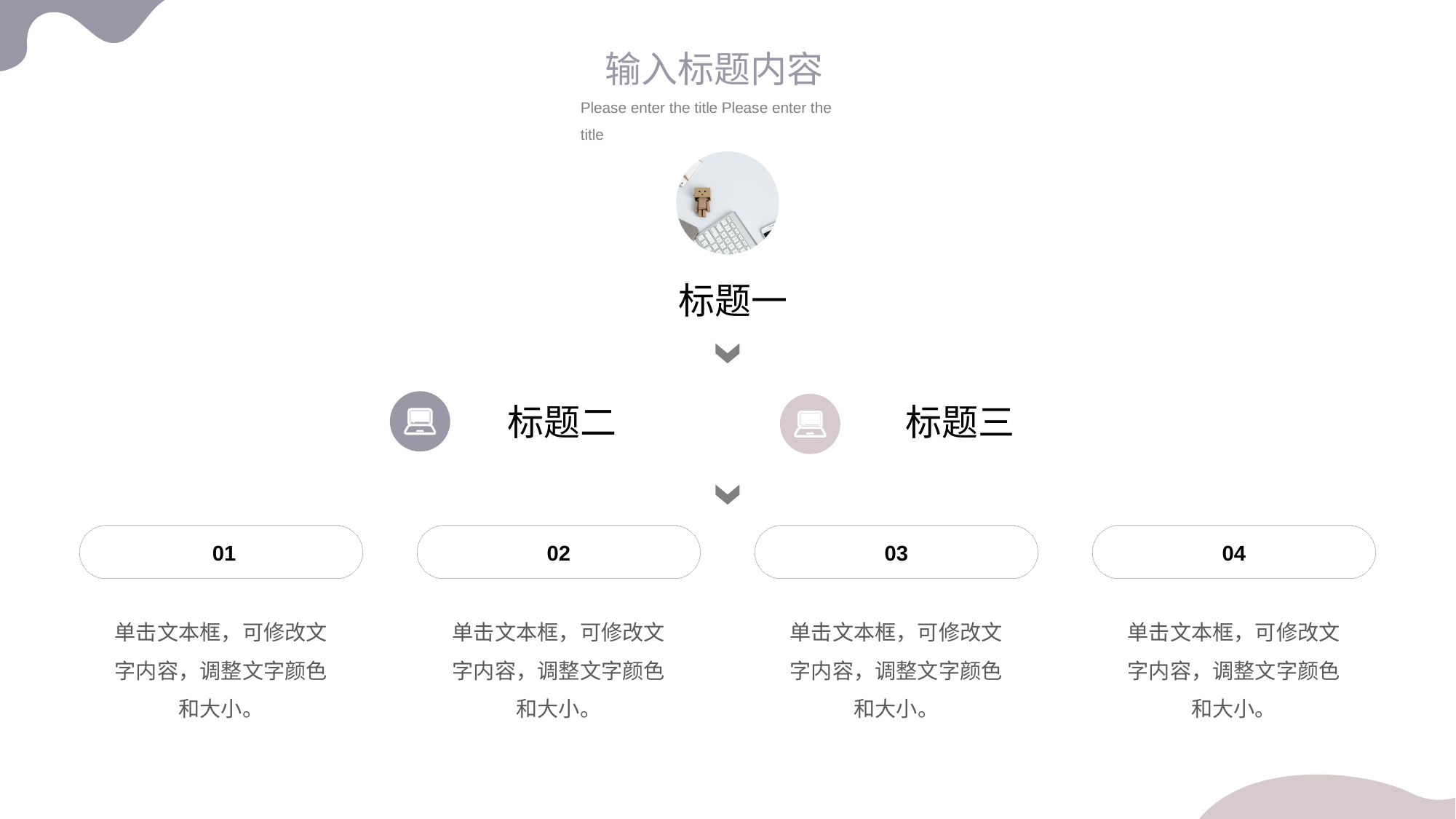

输入标题内容
Please enter the title Please enter the title

标题一

标题二

标题三

 01
02
03
04
单击文本框，可修改文字内容，调整文字颜色和大小。
单击文本框，可修改文字内容，调整文字颜色和大小。
单击文本框，可修改文字内容，调整文字颜色和大小。
单击文本框，可修改文字内容，调整文字颜色和大小。